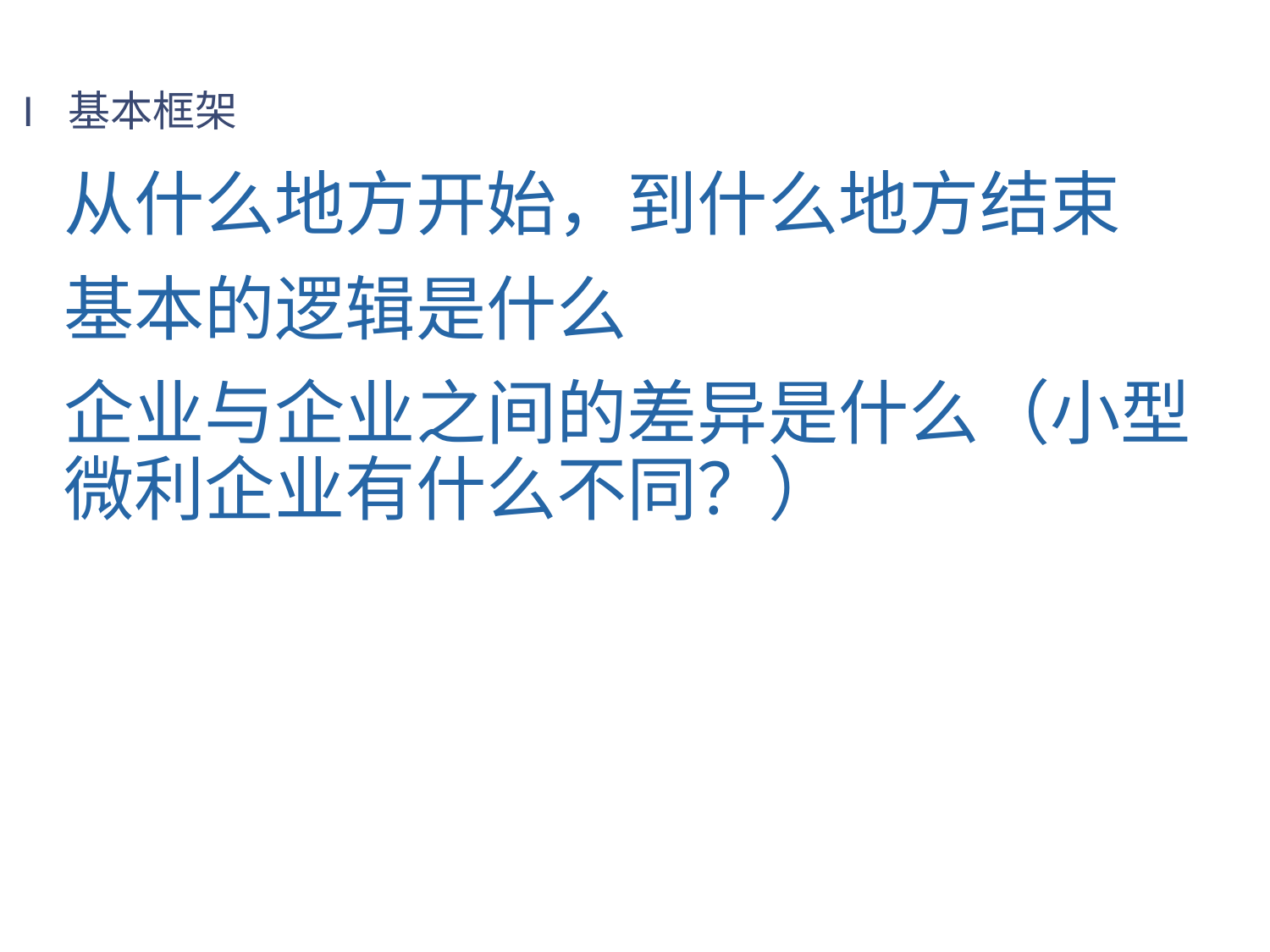

I  基本框架
从什么地方开始，到什么地方结束
基本的逻辑是什么
企业与企业之间的差异是什么（小型微利企业有什么不同？）